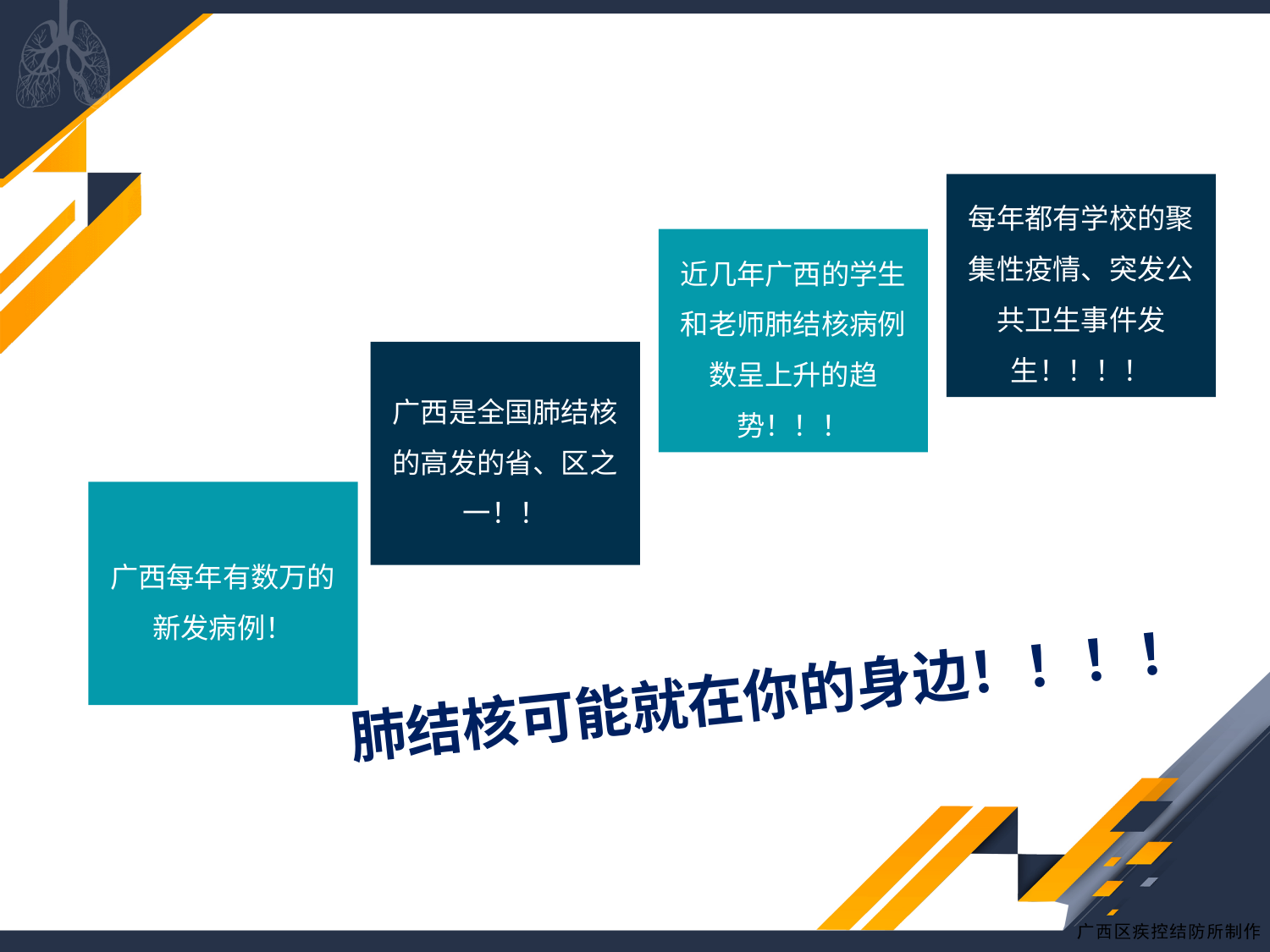

每年都有学校的聚集性疫情、突发公共卫生事件发生！！！！
近几年广西的学生和老师肺结核病例数呈上升的趋势！！！
广西是全国肺结核的高发的省、区之一！！
广西每年有数万的新发病例！
肺结核可能就在你的身边！！！！